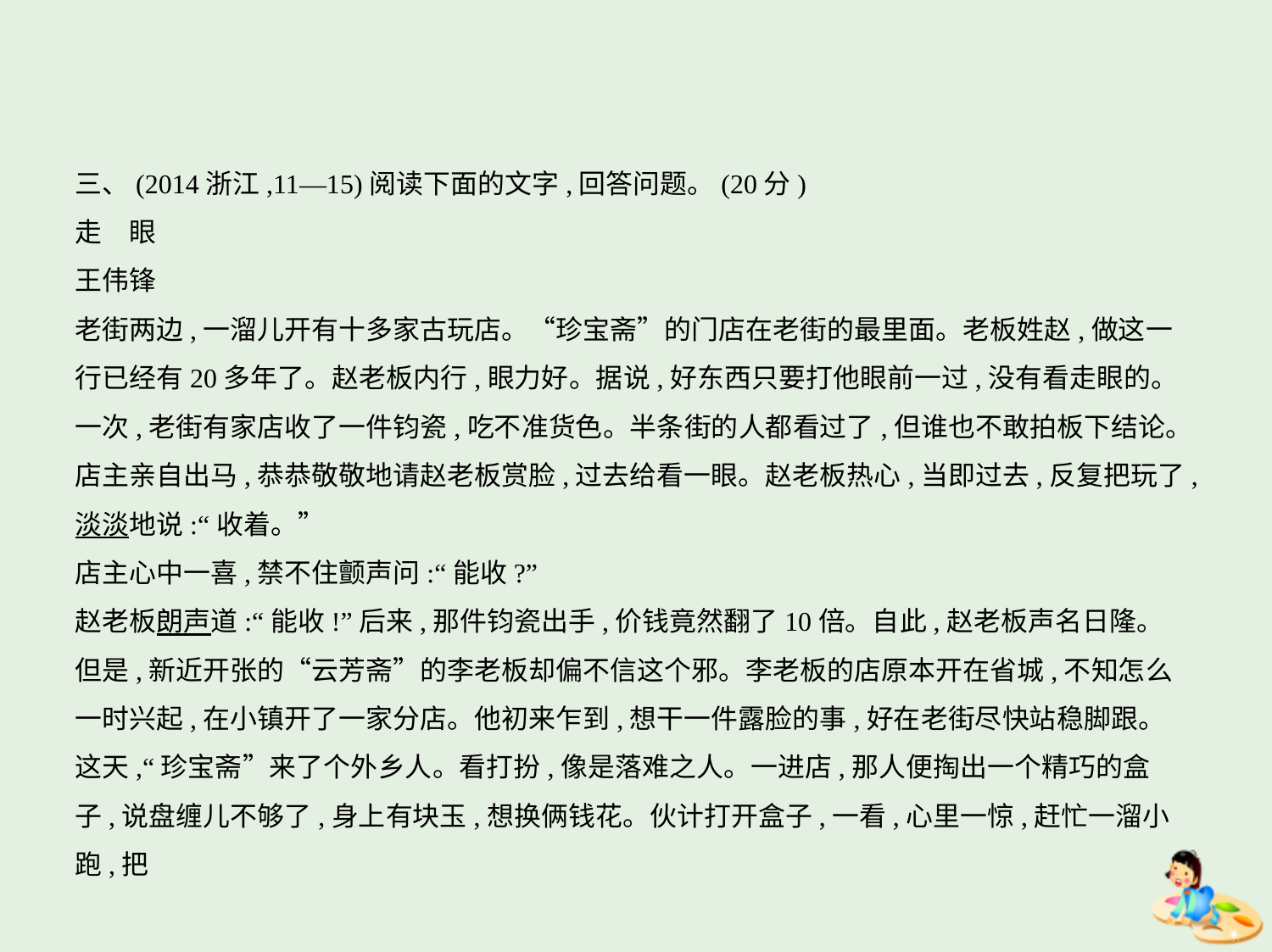

三、(2014浙江,11—15)阅读下面的文字,回答问题。(20分)
走　眼
王伟锋
老街两边,一溜儿开有十多家古玩店。“珍宝斋”的门店在老街的最里面。老板姓赵,做这一
行已经有20多年了。赵老板内行,眼力好。据说,好东西只要打他眼前一过,没有看走眼的。
一次,老街有家店收了一件钧瓷,吃不准货色。半条街的人都看过了,但谁也不敢拍板下结论。
店主亲自出马,恭恭敬敬地请赵老板赏脸,过去给看一眼。赵老板热心,当即过去,反复把玩了,
淡淡地说:“收着。”
店主心中一喜,禁不住颤声问:“能收?”
赵老板朗声道:“能收!”后来,那件钧瓷出手,价钱竟然翻了10倍。自此,赵老板声名日隆。
但是,新近开张的“云芳斋”的李老板却偏不信这个邪。李老板的店原本开在省城,不知怎么
一时兴起,在小镇开了一家分店。他初来乍到,想干一件露脸的事,好在老街尽快站稳脚跟。
这天,“珍宝斋”来了个外乡人。看打扮,像是落难之人。一进店,那人便掏出一个精巧的盒
子,说盘缠儿不够了,身上有块玉,想换俩钱花。伙计打开盒子,一看,心里一惊,赶忙一溜小跑,把